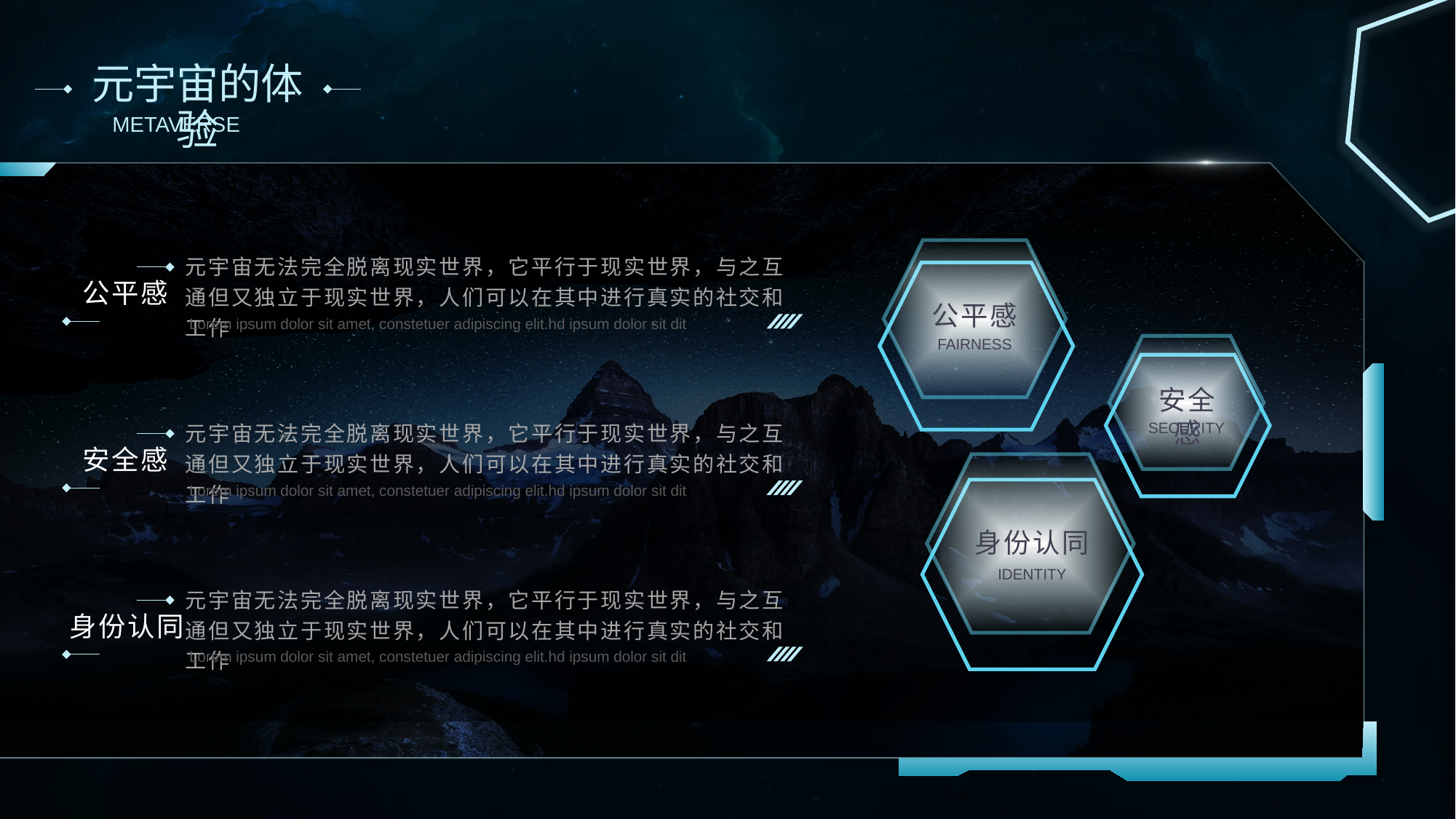

# 元宇宙的体验

元宇宙无法完全脱离现实世界，它平行于现实世界，与之互通但又独立于现实世界，人们可以在其中进行真实的社交和工作
公平感
公平感
Lorem ipsum dolor sit amet, constetuer adipiscing elit.hd ipsum dolor sit dit

FAIRNESS

安全感
元宇宙无法完全脱离现实世界，它平行于现实世界，与之互通但又独立于现实世界，人们可以在其中进行真实的社交和工作
SECURITY
安全感

Lorem ipsum dolor sit amet, constetuer adipiscing elit.hd ipsum dolor sit dit

身份认同
IDENTITY
元宇宙无法完全脱离现实世界，它平行于现实世界，与之互通但又独立于现实世界，人们可以在其中进行真实的社交和工作
身份认同
Lorem ipsum dolor sit amet, constetuer adipiscing elit.hd ipsum dolor sit dit